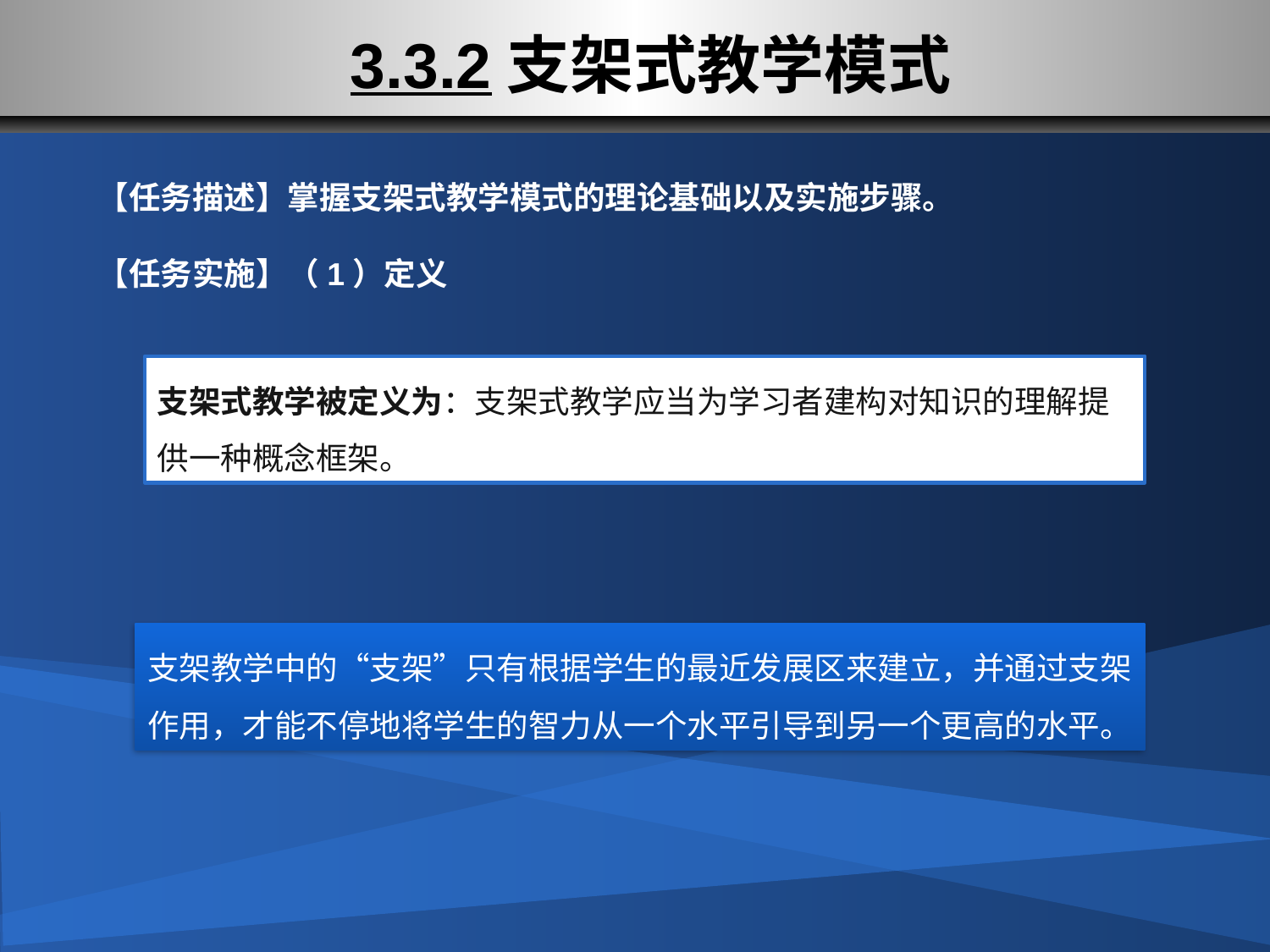

# 3.3.2支架式教学模式
【任务描述】掌握支架式教学模式的理论基础以及实施步骤。

【任务实施】（1）定义
支架式教学被定义为：支架式教学应当为学习者建构对知识的理解提供一种概念框架。
支架教学中的“支架”只有根据学生的最近发展区来建立，并通过支架作用，才能不停地将学生的智力从一个水平引导到另一个更高的水平。